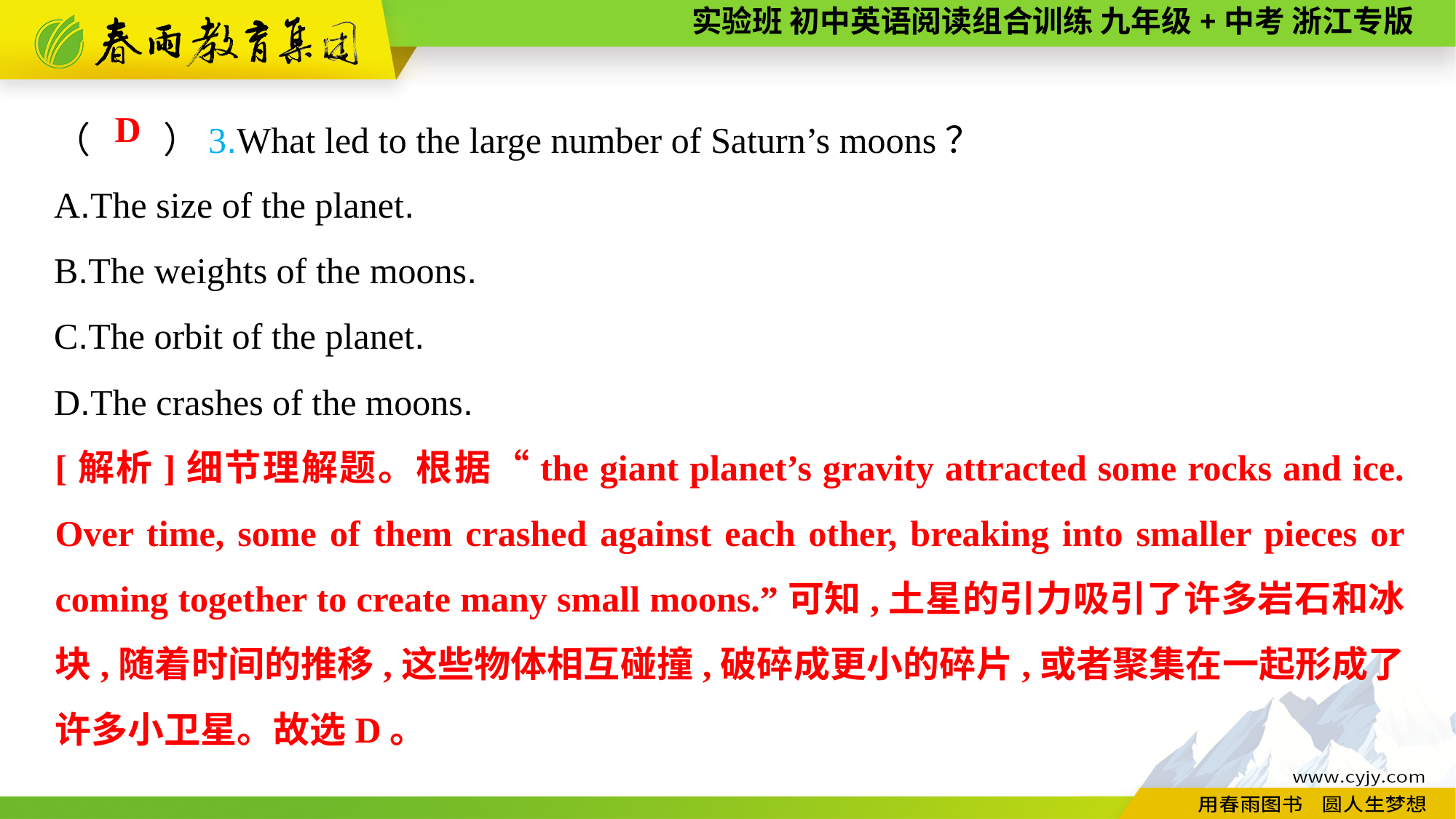

（　　）3.What led to the large number of Saturn’s moons？
A.The size of the planet.
B.The weights of the moons.
C.The orbit of the planet.
D.The crashes of the moons.
D
[解析]细节理解题。根据“the giant planet’s gravity attracted some rocks and ice. Over time, some of them crashed against each other, breaking into smaller pieces or coming together to create many small moons.”可知,土星的引力吸引了许多岩石和冰块,随着时间的推移,这些物体相互碰撞,破碎成更小的碎片,或者聚集在一起形成了许多小卫星。故选D。